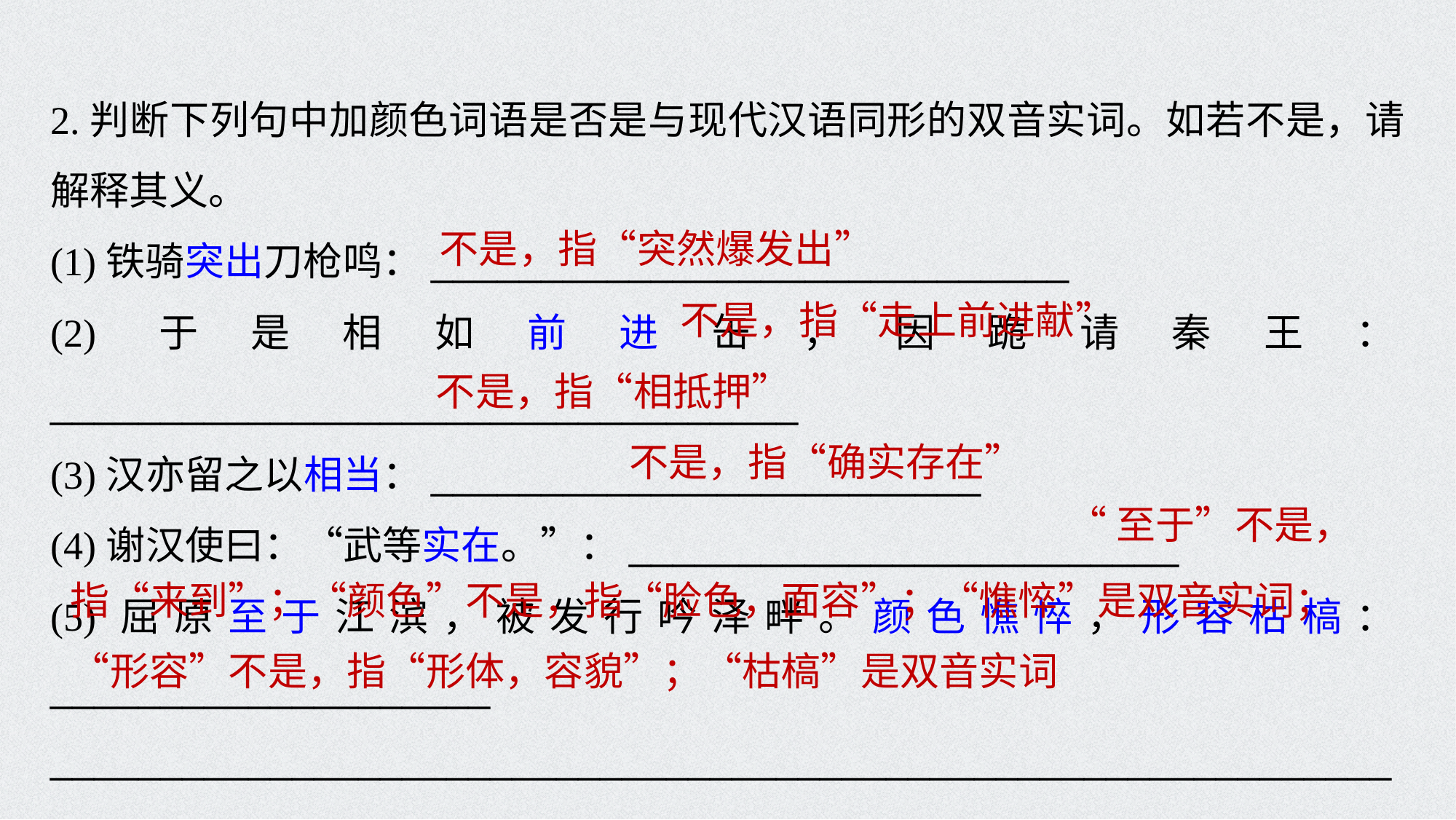

2.判断下列句中加颜色词语是否是与现代汉语同形的双音实词。如若不是，请解释其义。
(1)铁骑突出刀枪鸣：_____________________________
(2)于是相如前进缶，因跪请秦王：__________________________________
(3)汉亦留之以相当：_________________________
(4)谢汉使曰：“武等实在。”：_________________________
(5)屈原至于江滨，被发行吟泽畔。颜色憔悴，形容枯槁：____________________
_______________________________________________________________________________________________________________________________________________________

不是，指“突然爆发出”
不是，指“走上前进献”
不是，指“相抵押”
不是，指“确实存在”
“至于”不是，
指“来到”；“颜色”不是，指“脸色，面容”；“憔悴”是双音实词；“形容”不是，指“形体，容貌”；“枯槁”是双音实词